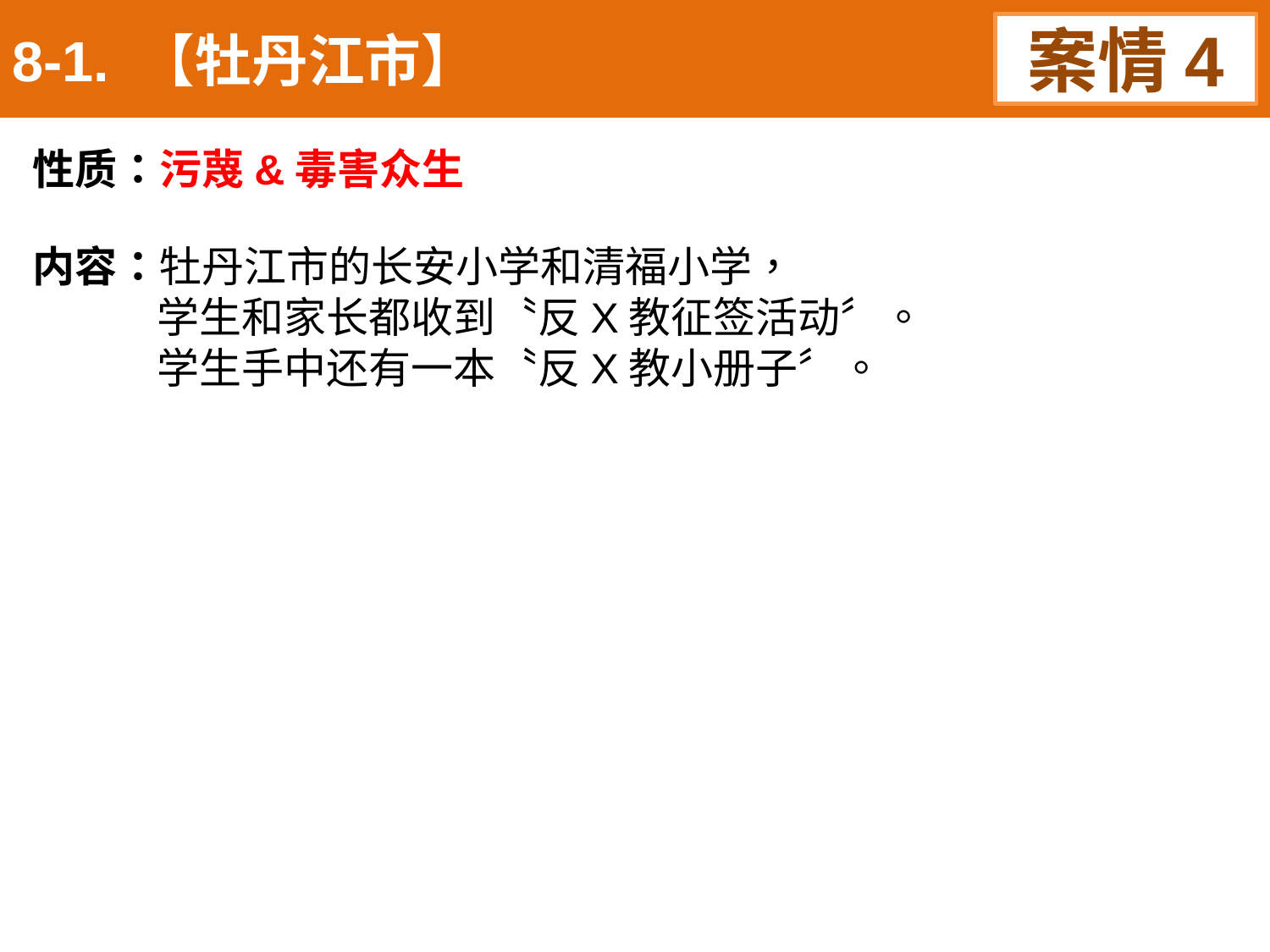

8-1. 【牡丹江市】
案情4
性质：污蔑&毒害众生

内容：牡丹江市的长安小学和清福小学，
            学生和家长都收到〝反X教征签活动〞。
            学生手中还有一本〝反X教小册子〞。